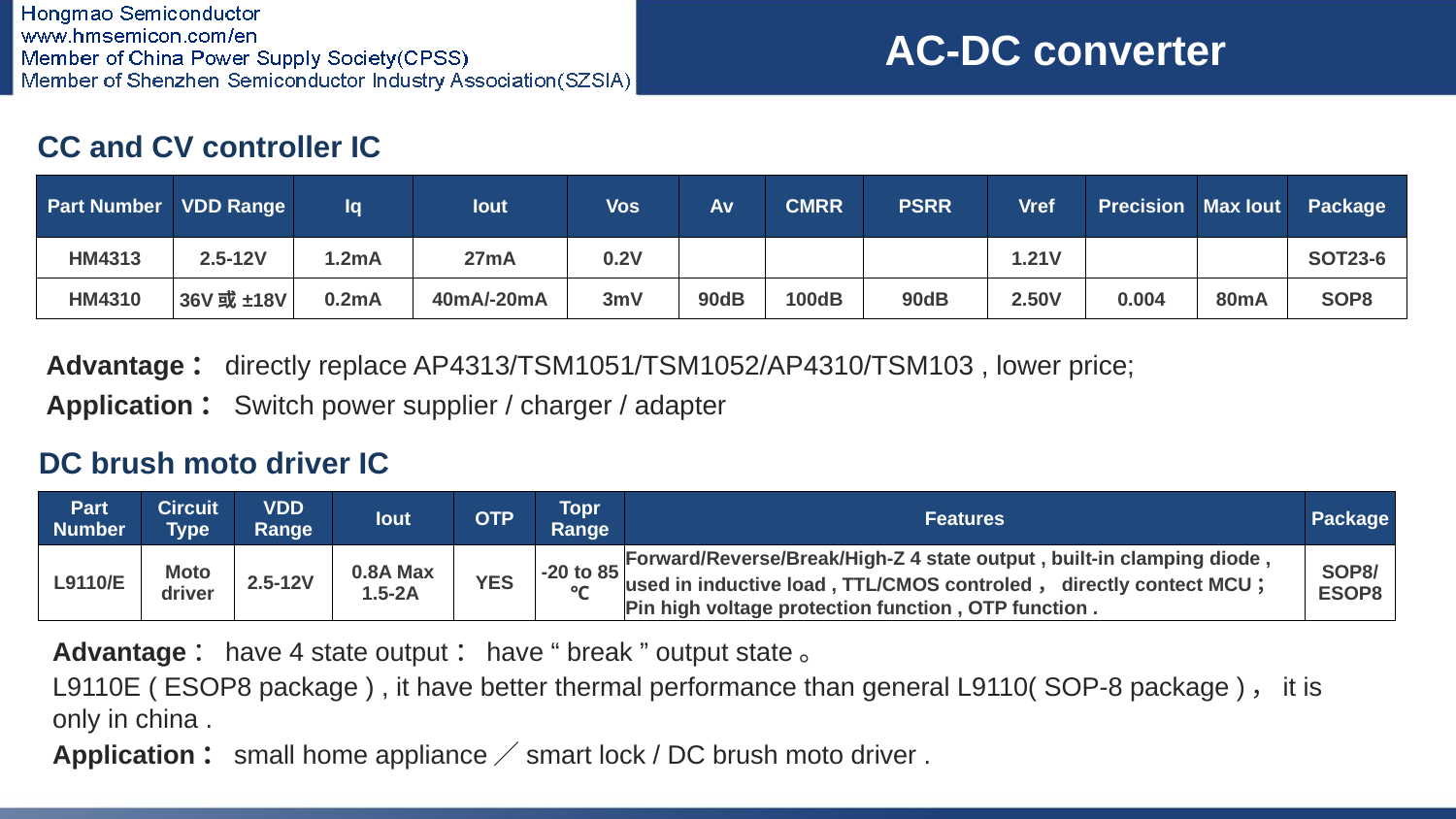

AC-DC converter
| CC and CV controller IC |  |  |  |  |  |  |  |  |  |  |  |
| --- | --- | --- | --- | --- | --- | --- | --- | --- | --- | --- | --- |
| Part Number | VDD Range | Iq | Iout | Vos | Av | CMRR | PSRR | Vref | Precision | Max Iout | Package |
| HM4313 | 2.5-12V | 1.2mA | 27mA | 0.2V |  |  |  | 1.21V |  |  | SOT23-6 |
| HM4310 | 36V或±18V | 0.2mA | 40mA/-20mA | 3mV | 90dB | 100dB | 90dB | 2.50V | 0.004 | 80mA | SOP8 |
# AC-DC

Advantage：directly replace AP4313/TSM1051/TSM1052/AP4310/TSM103 , lower price;
Application：Switch power supplier / charger / adapter

| DC brush moto driver IC |  |  |  |  |  |  |  |
| --- | --- | --- | --- | --- | --- | --- | --- |
| Part Number | Circuit Type | VDD Range | Iout | OTP | Topr Range | Features | Package |
| L9110/E | Moto driver | 2.5-12V | 0.8A Max 1.5-2A | YES | -20 to 85 ℃ | Forward/Reverse/Break/High-Z 4 state output , built-in clamping diode , used in inductive load , TTL/CMOS controled，directly contect MCU；Pin high voltage protection function , OTP function . | SOP8/ ESOP8 |
Advantage：have 4 state output：have “ break ” output state。
L9110E ( ESOP8 package ) , it have better thermal performance than general L9110( SOP-8 package )，it is only in china .
Application：small home appliance／smart lock / DC brush moto driver .